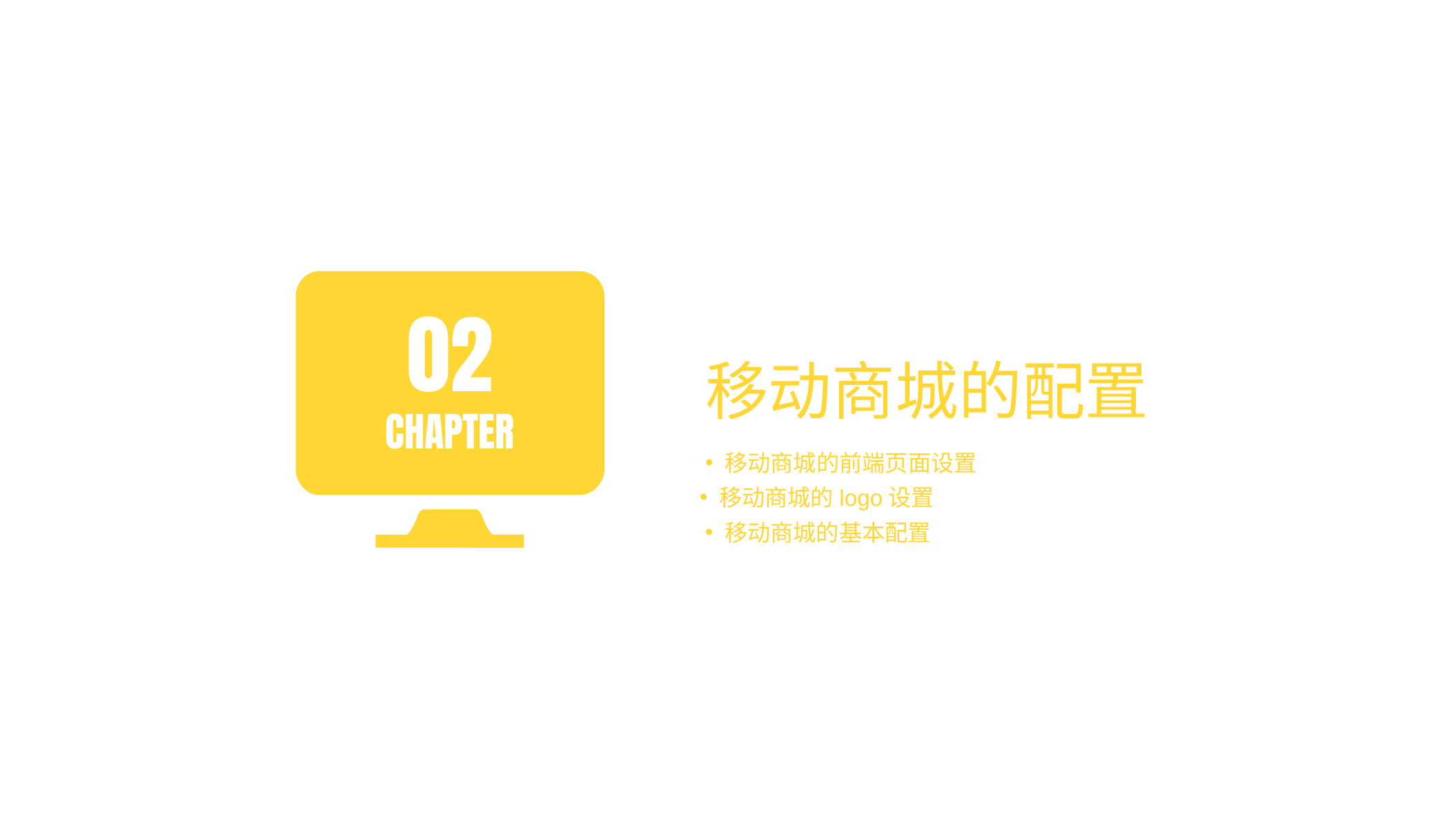

02
CHAPTER
移动商城的配置
移动商城的前端页面设置
移动商城的logo设置
移动商城的基本配置